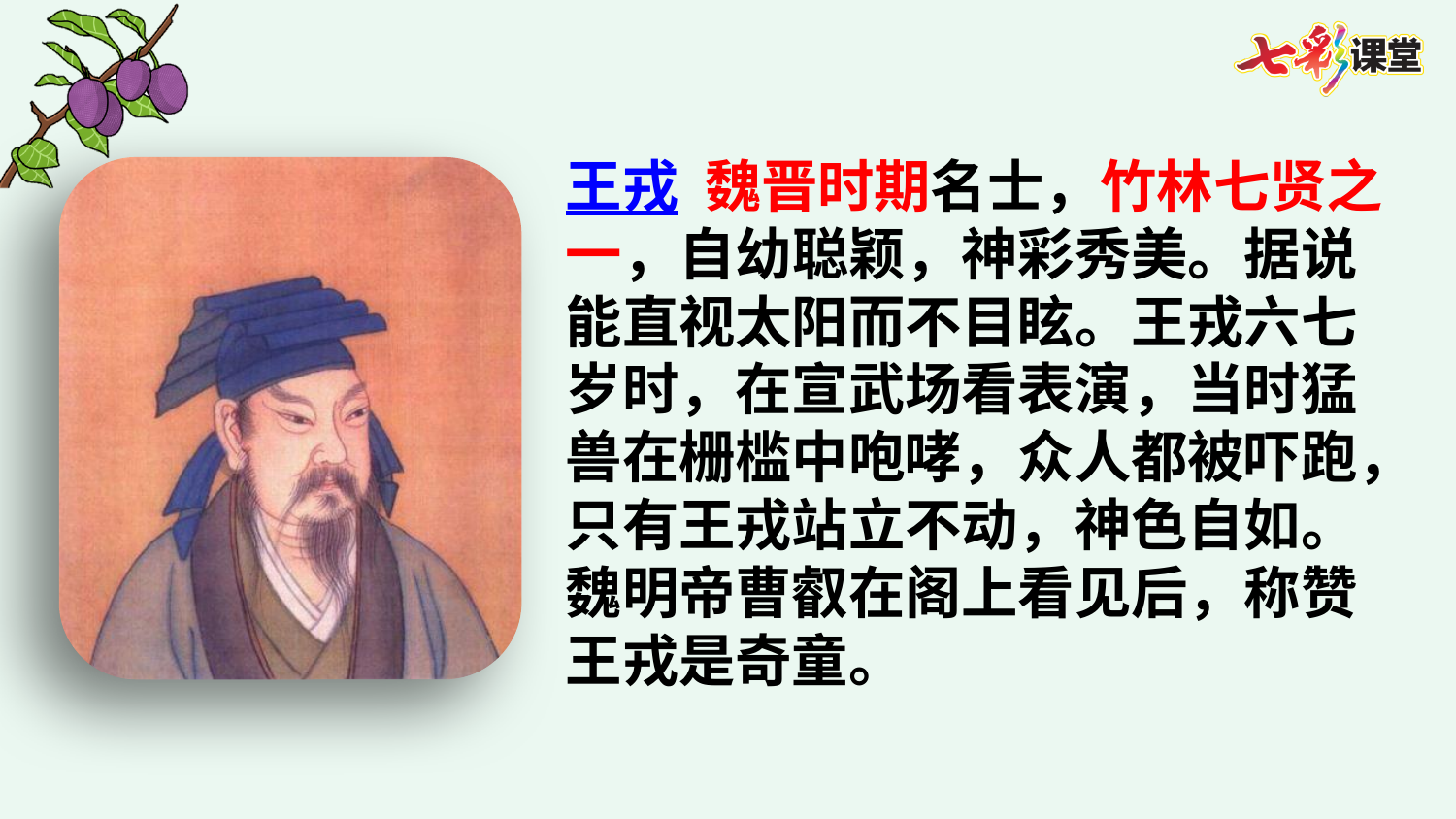

王戎  魏晋时期名士，竹林七贤之一，自幼聪颖，神彩秀美。据说能直视太阳而不目眩。王戎六七岁时，在宣武场看表演，当时猛兽在栅槛中咆哮，众人都被吓跑，只有王戎站立不动，神色自如。魏明帝曹叡在阁上看见后，称赞王戎是奇童。